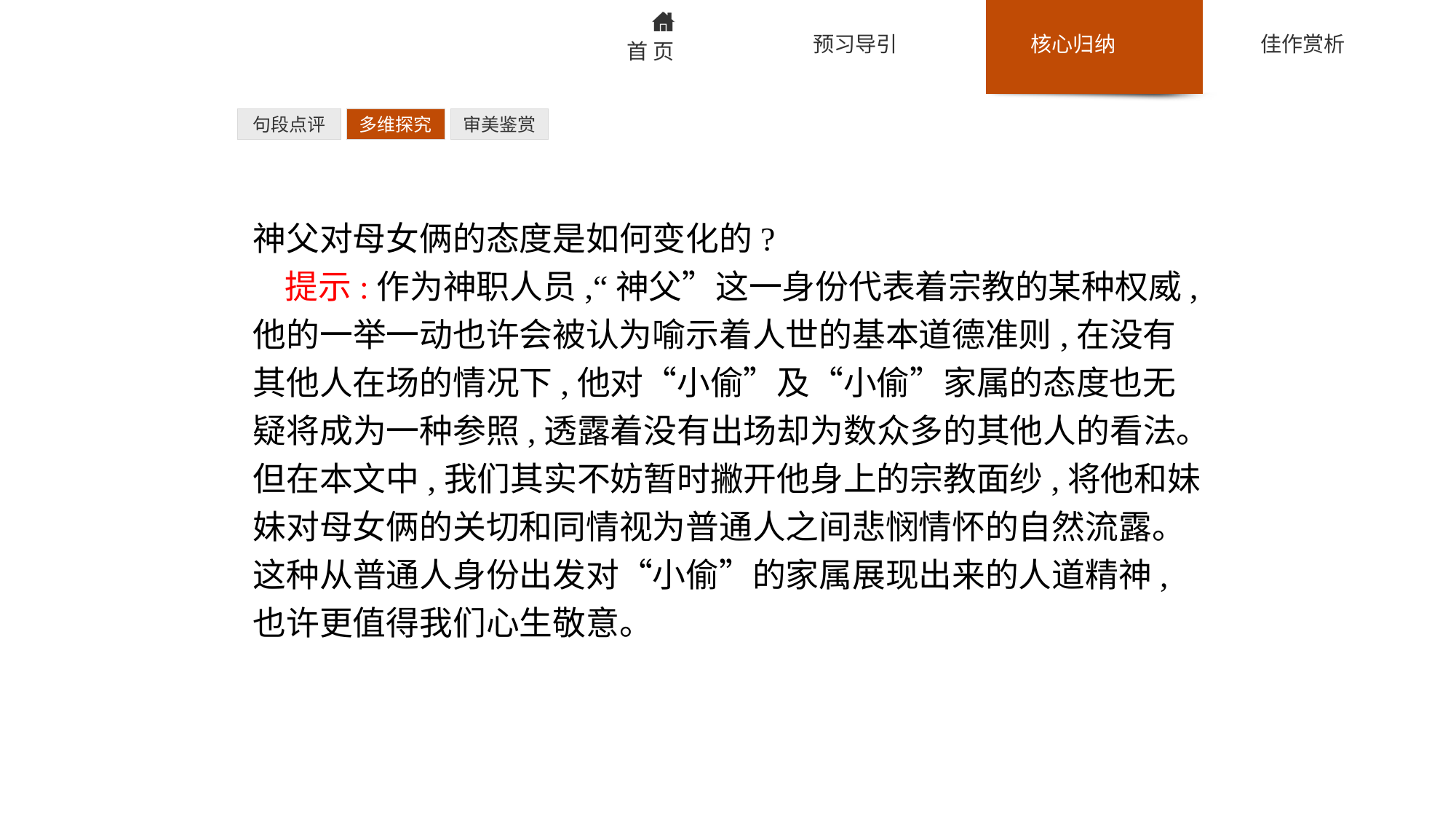

句段点评
多维探究
审美鉴赏
神父对母女俩的态度是如何变化的?
提示:作为神职人员,“神父”这一身份代表着宗教的某种权威,他的一举一动也许会被认为喻示着人世的基本道德准则,在没有其他人在场的情况下,他对“小偷”及“小偷”家属的态度也无疑将成为一种参照,透露着没有出场却为数众多的其他人的看法。但在本文中,我们其实不妨暂时撇开他身上的宗教面纱,将他和妹妹对母女俩的关切和同情视为普通人之间悲悯情怀的自然流露。这种从普通人身份出发对“小偷”的家属展现出来的人道精神,也许更值得我们心生敬意。